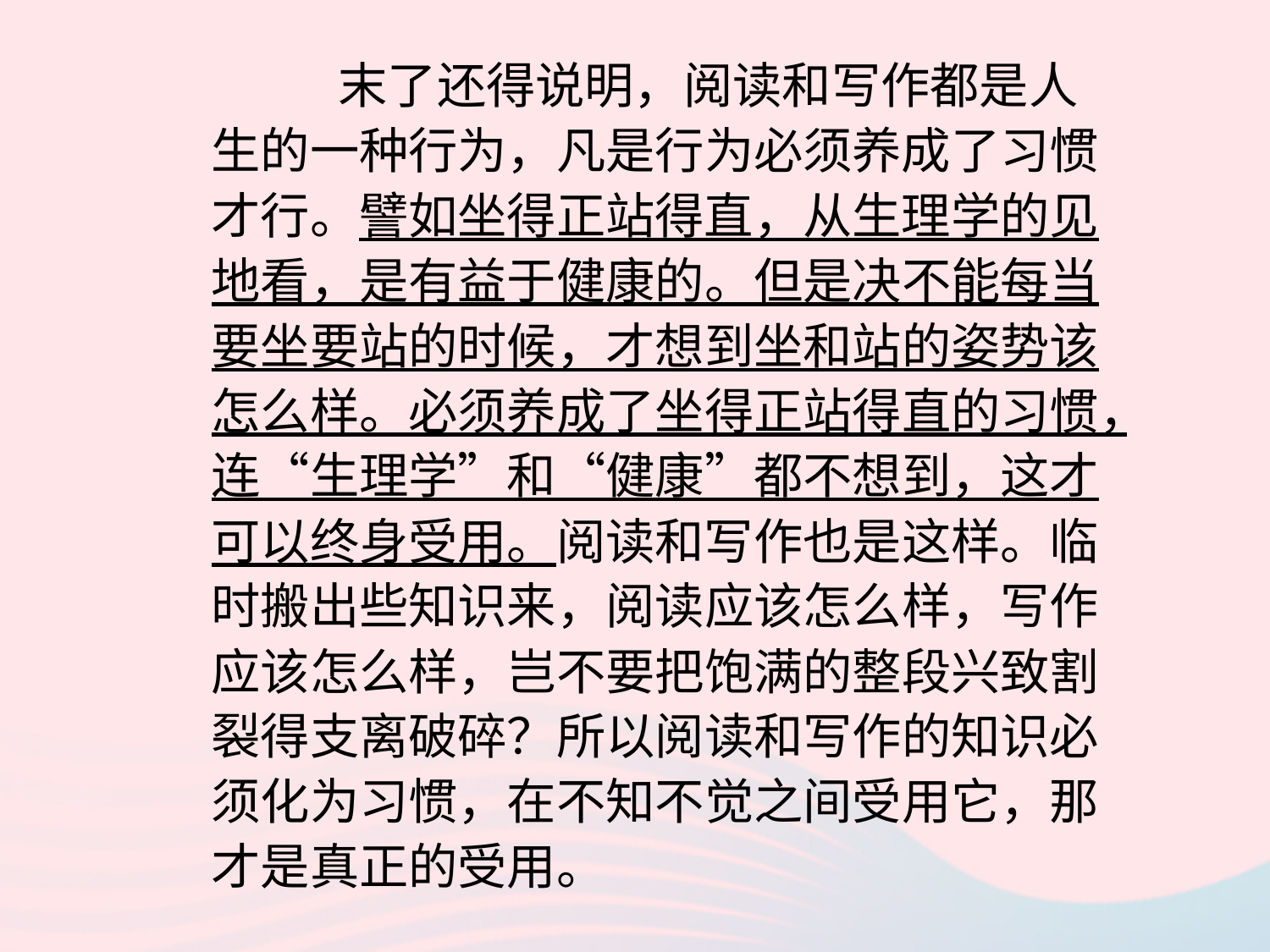

末了还得说明，阅读和写作都是人生的一种行为，凡是行为必须养成了习惯才行。譬如坐得正站得直，从生理学的见地看，是有益于健康的。但是决不能每当要坐要站的时候，才想到坐和站的姿势该怎么样。必须养成了坐得正站得直的习惯，连“生理学”和“健康”都不想到，这才可以终身受用。阅读和写作也是这样。临时搬出些知识来，阅读应该怎么样，写作应该怎么样，岂不要把饱满的整段兴致割裂得支离破碎？所以阅读和写作的知识必须化为习惯，在不知不觉之间受用它，那才是真正的受用。